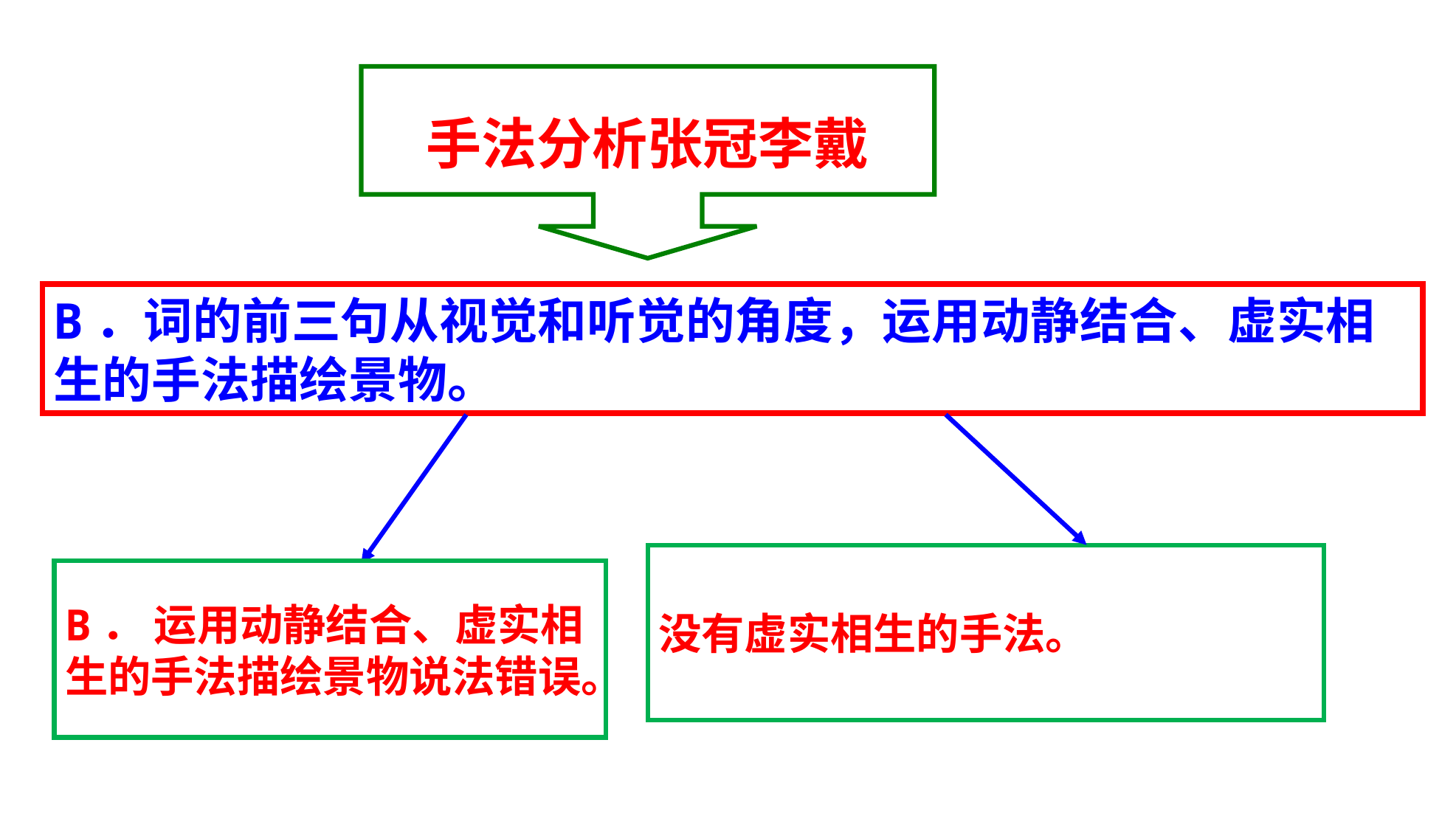

手法分析张冠李戴
B．词的前三句从视觉和听觉的角度，运用动静结合、虚实相生的手法描绘景物。

没有虚实相生的手法。
B． 运用动静结合、虚实相
生的手法描绘景物说法错误。